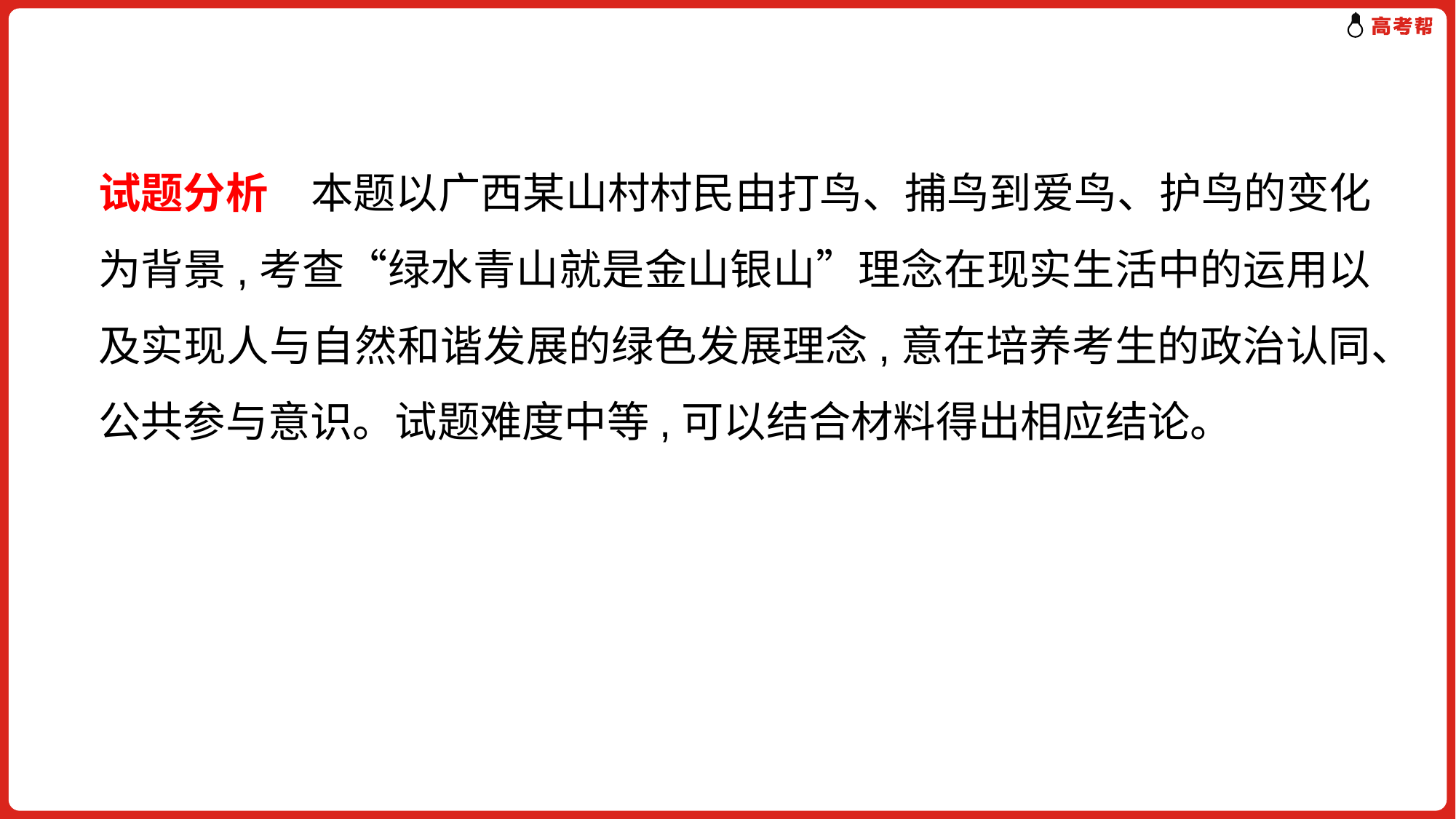

试题分析　本题以广西某山村村民由打鸟、捕鸟到爱鸟、护鸟的变化为背景,考查“绿水青山就是金山银山”理念在现实生活中的运用以及实现人与自然和谐发展的绿色发展理念,意在培养考生的政治认同、公共参与意识。试题难度中等,可以结合材料得出相应结论。